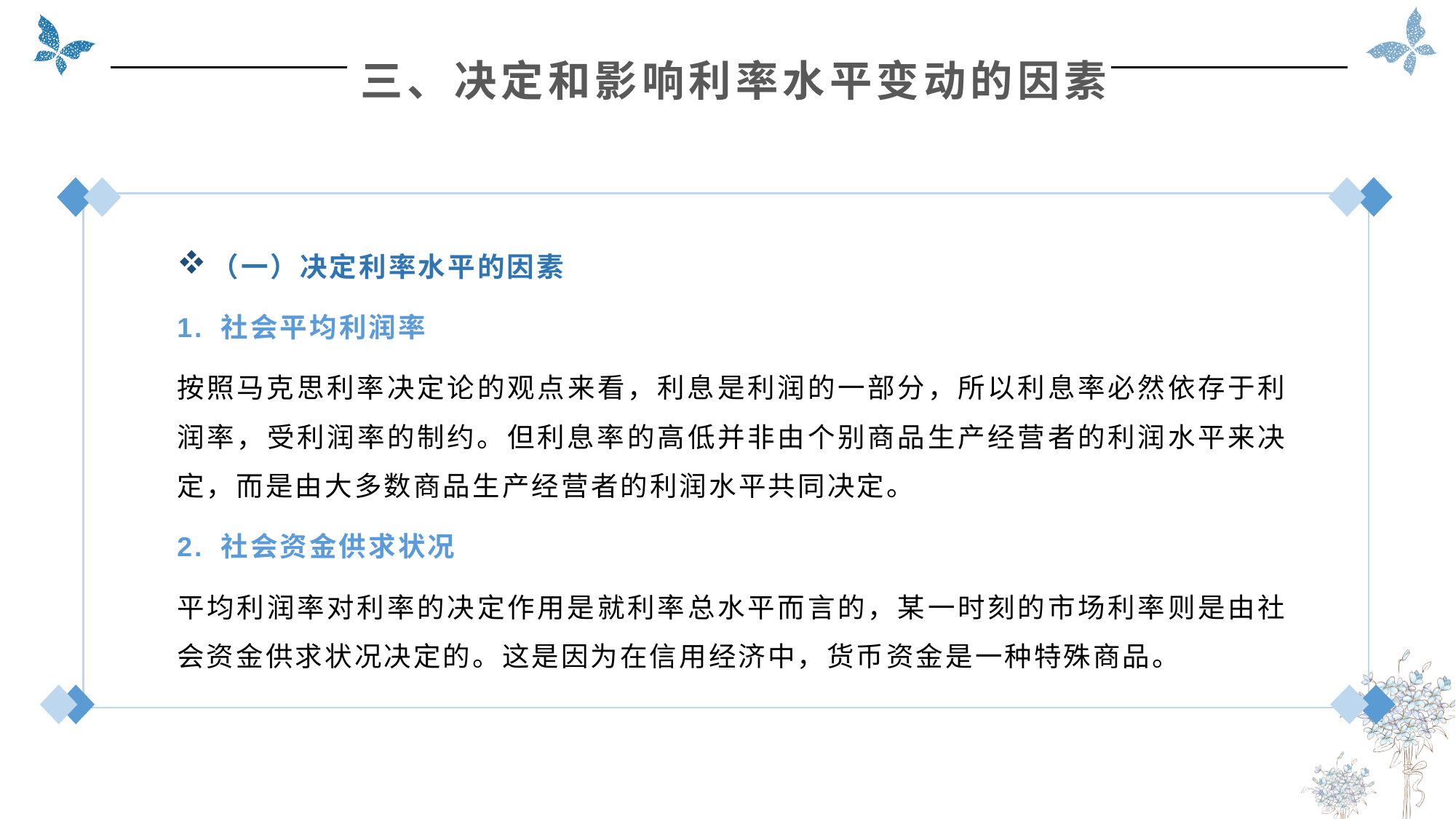

三、决定和影响利率水平变动的因素

（一）决定利率水平的因素
1. 社会平均利润率
按照马克思利率决定论的观点来看，利息是利润的一部分，所以利息率必然依存于利润率，受利润率的制约。但利息率的高低并非由个别商品生产经营者的利润水平来决定，而是由大多数商品生产经营者的利润水平共同决定。
2. 社会资金供求状况
平均利润率对利率的决定作用是就利率总水平而言的，某一时刻的市场利率则是由社会资金供求状况决定的。这是因为在信用经济中，货币资金是一种特殊商品。